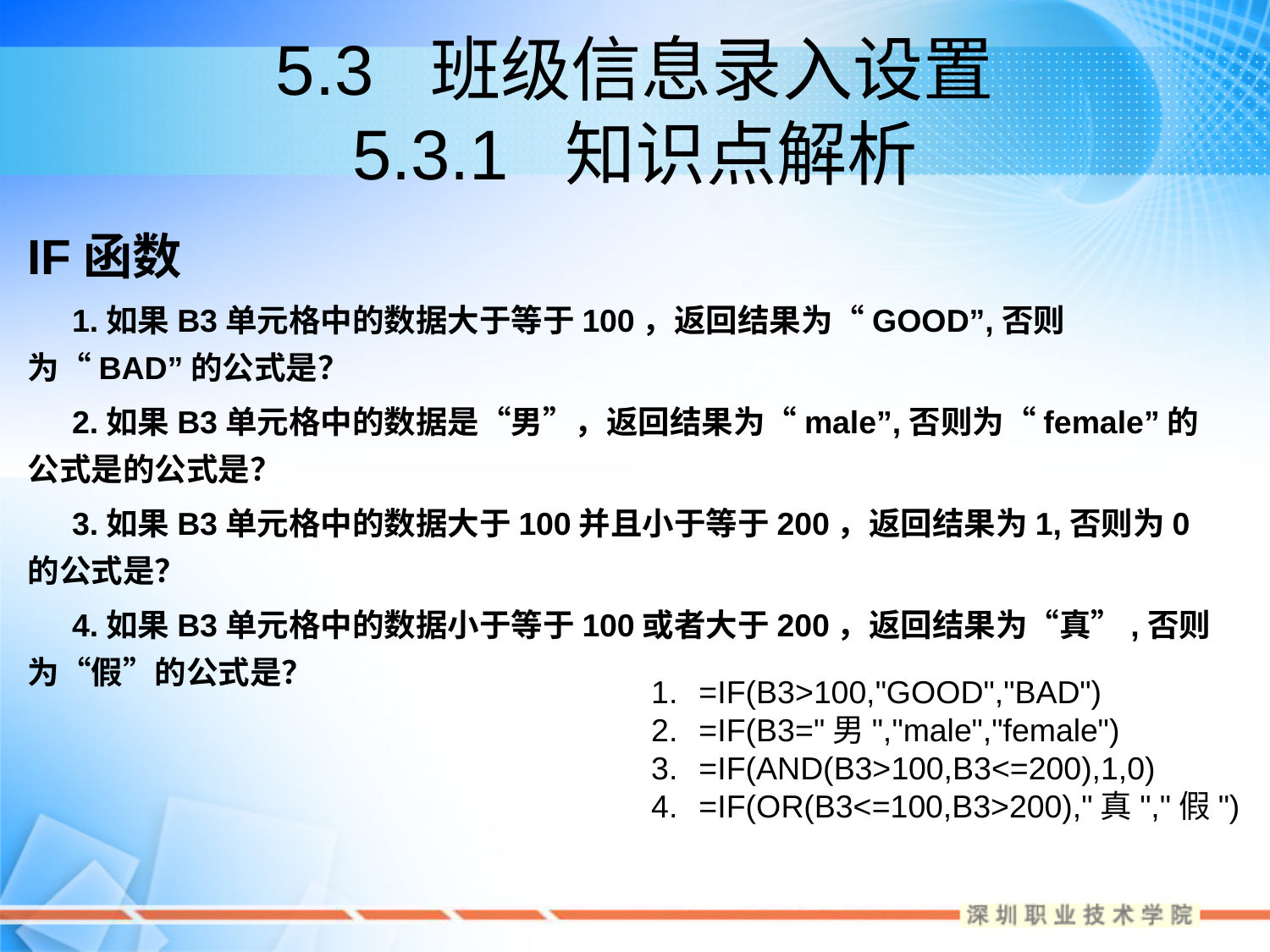

# 5.3  班级信息录入设置 5.3.1  知识点解析

IF函数
     1.如果B3单元格中的数据大于等于100，返回结果为“GOOD”,否则为“BAD”的公式是？
     2.如果B3单元格中的数据是“男”，返回结果为“male”,否则为“female”的公式是的公式是？
     3.如果B3单元格中的数据大于100并且小于等于200，返回结果为1,否则为0的公式是？
     4.如果B3单元格中的数据小于等于100或者大于200，返回结果为“真”,否则为“假”的公式是？

=IF(B3>100,"GOOD","BAD")
=IF(B3="男","male","female")
=IF(AND(B3>100,B3<=200),1,0)
=IF(OR(B3<=100,B3>200),"真","假")